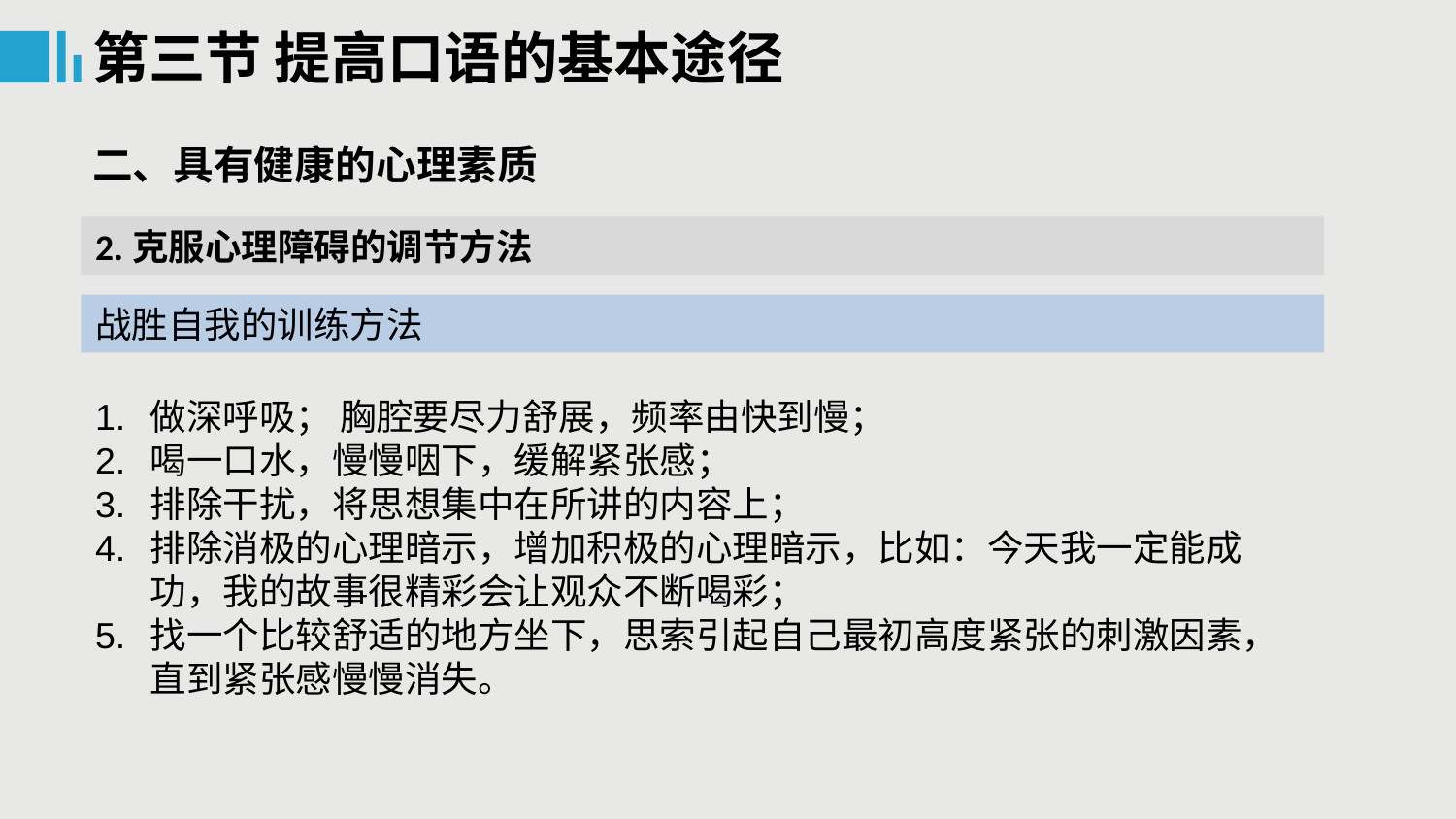

第三节 提高口语的基本途径

二、具有健康的心理素质
2.克服心理障碍的调节方法
战胜自我的训练方法
做深呼吸； 胸腔要尽力舒展，频率由快到慢；
喝一口水，慢慢咽下，缓解紧张感；
排除干扰，将思想集中在所讲的内容上；
排除消极的心理暗示，增加积极的心理暗示，比如：今天我一定能成功，我的故事很精彩会让观众不断喝彩；
找一个比较舒适的地方坐下，思索引起自己最初高度紧张的刺激因素，直到紧张感慢慢消失。